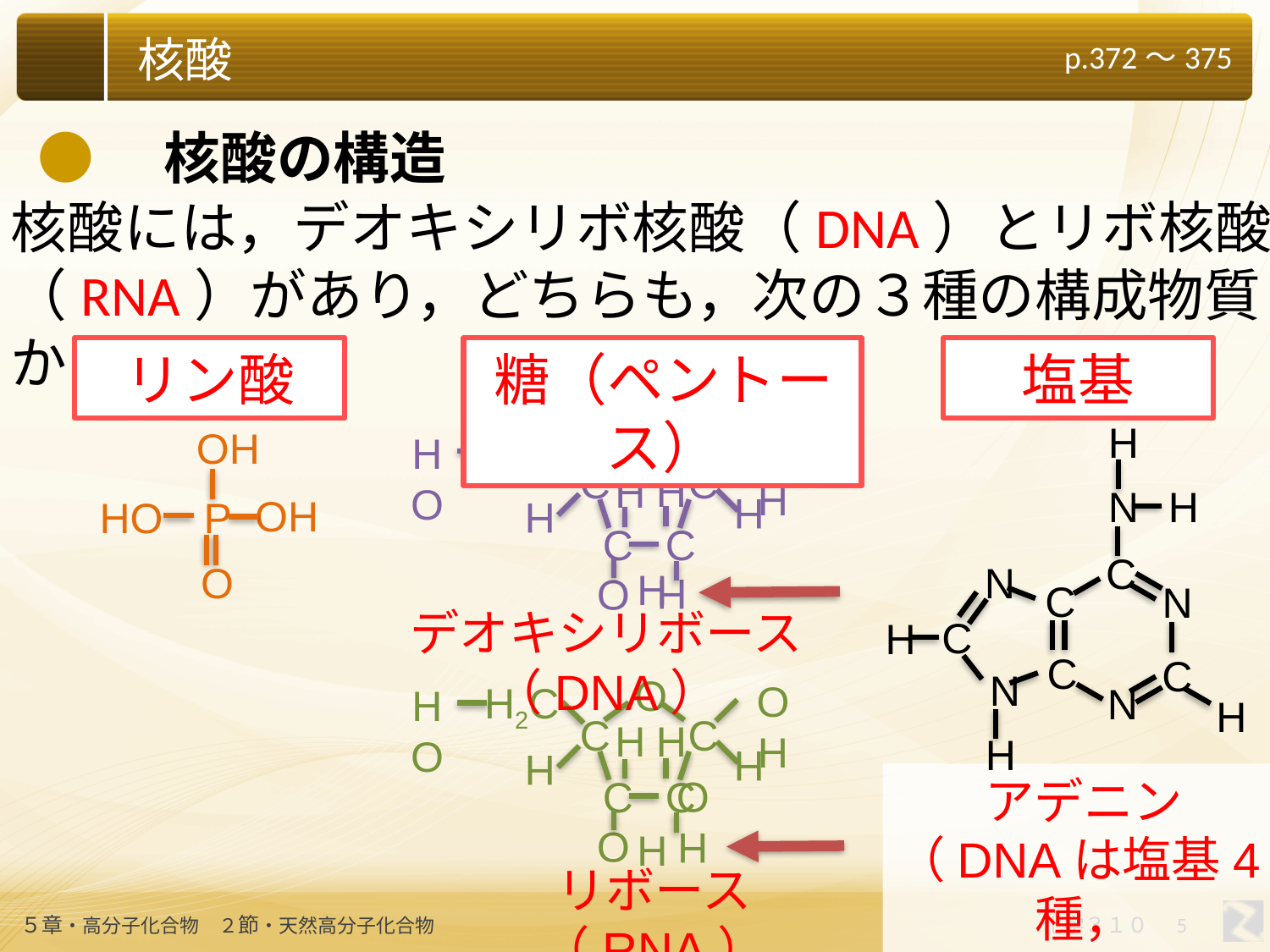

●　核酸の構造
核酸には，デオキシリボ核酸（DNA）とリボ核酸（RNA）があり，どちらも，次の３種の構成物質からなる
リン酸
糖（ペントース）
塩基
H
H
N
C
N
C
N
C
H
C
C
N
N
H
H
O
OH
H2C
HO
C
C
H
H
H
H
C
C
H
O
H
OH
OH
HO
P
O
デオキシリボース（DNA）
O
OH
H2C
HO
C
C
H
H
H
H
C
C
O
HO
H
アデニン
（DNAは塩基4種，
RNAは塩基４種）
リボース（RNA）
5